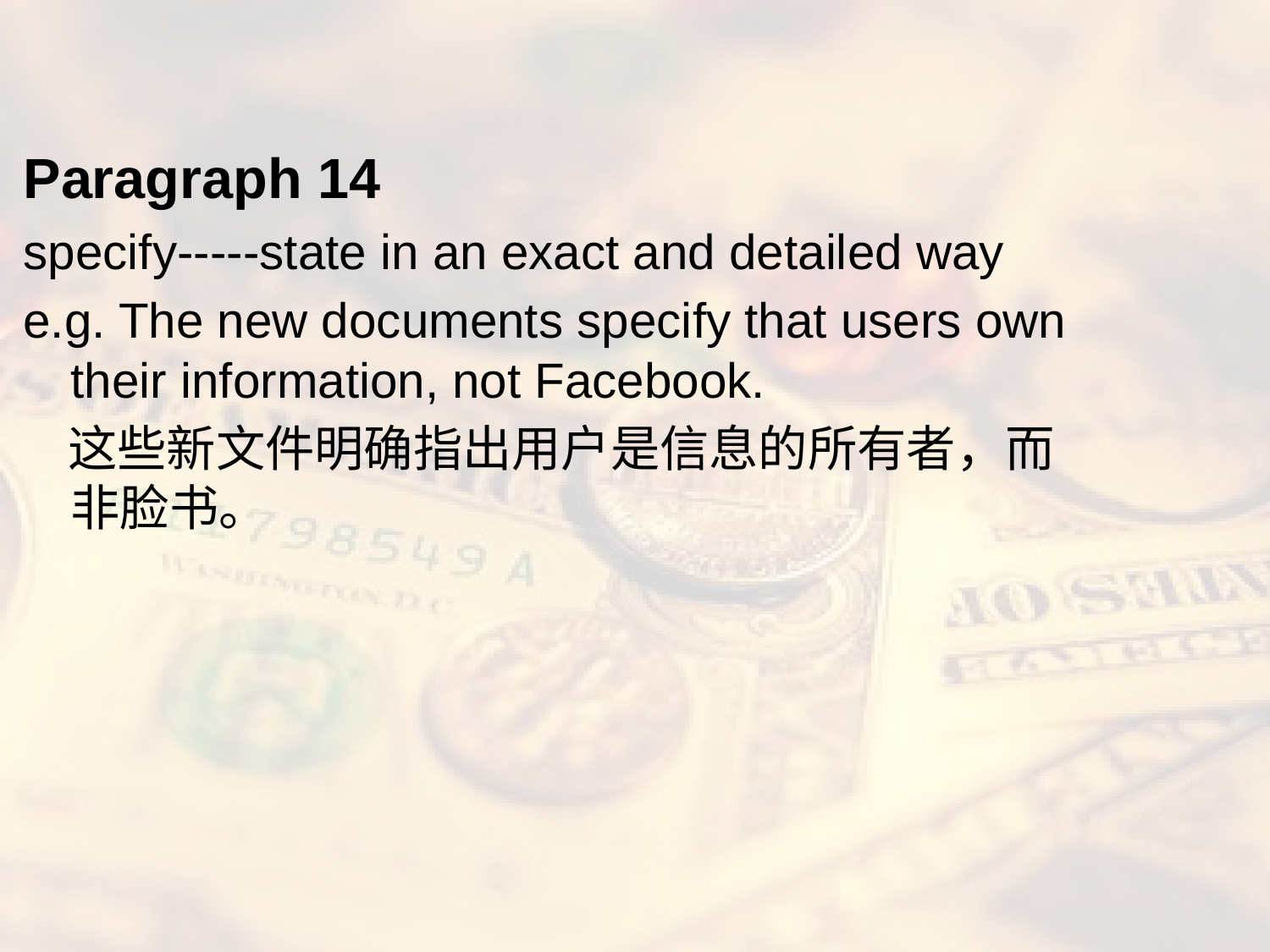

#
Paragraph 14
specify-----state in an exact and detailed way
e.g. The new documents specify that users own their information, not Facebook.
   这些新文件明确指出用户是信息的所有者，而非脸书。